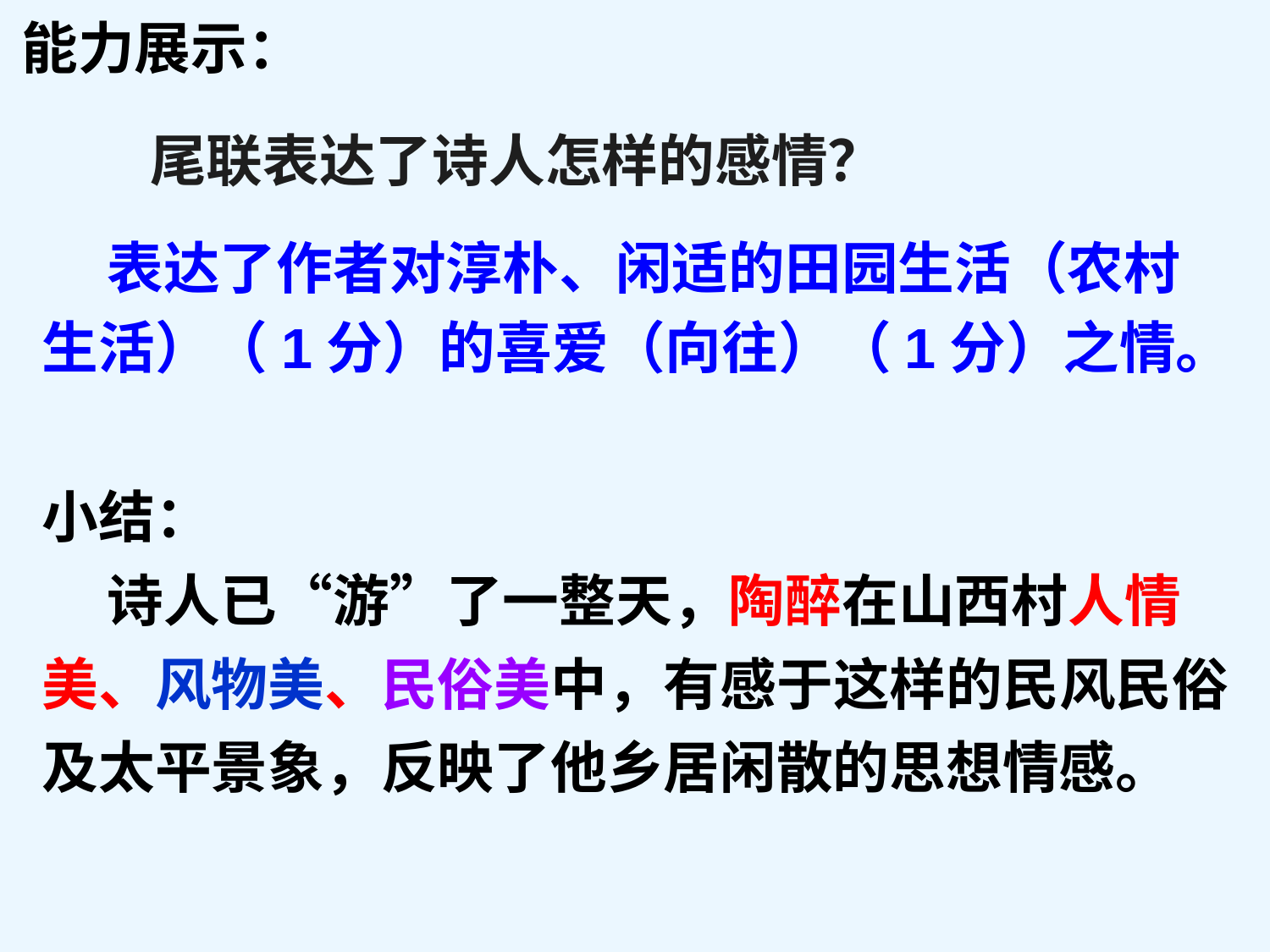

能力展示：
尾联表达了诗人怎样的感情？
    表达了作者对淳朴、闲适的田园生活（农村生活）（1分）的喜爱（向往）（1分）之情。
小结：
    诗人已“游”了一整天，陶醉在山西村人情美、风物美、民俗美中，有感于这样的民风民俗及太平景象，反映了他乡居闲散的思想情感。